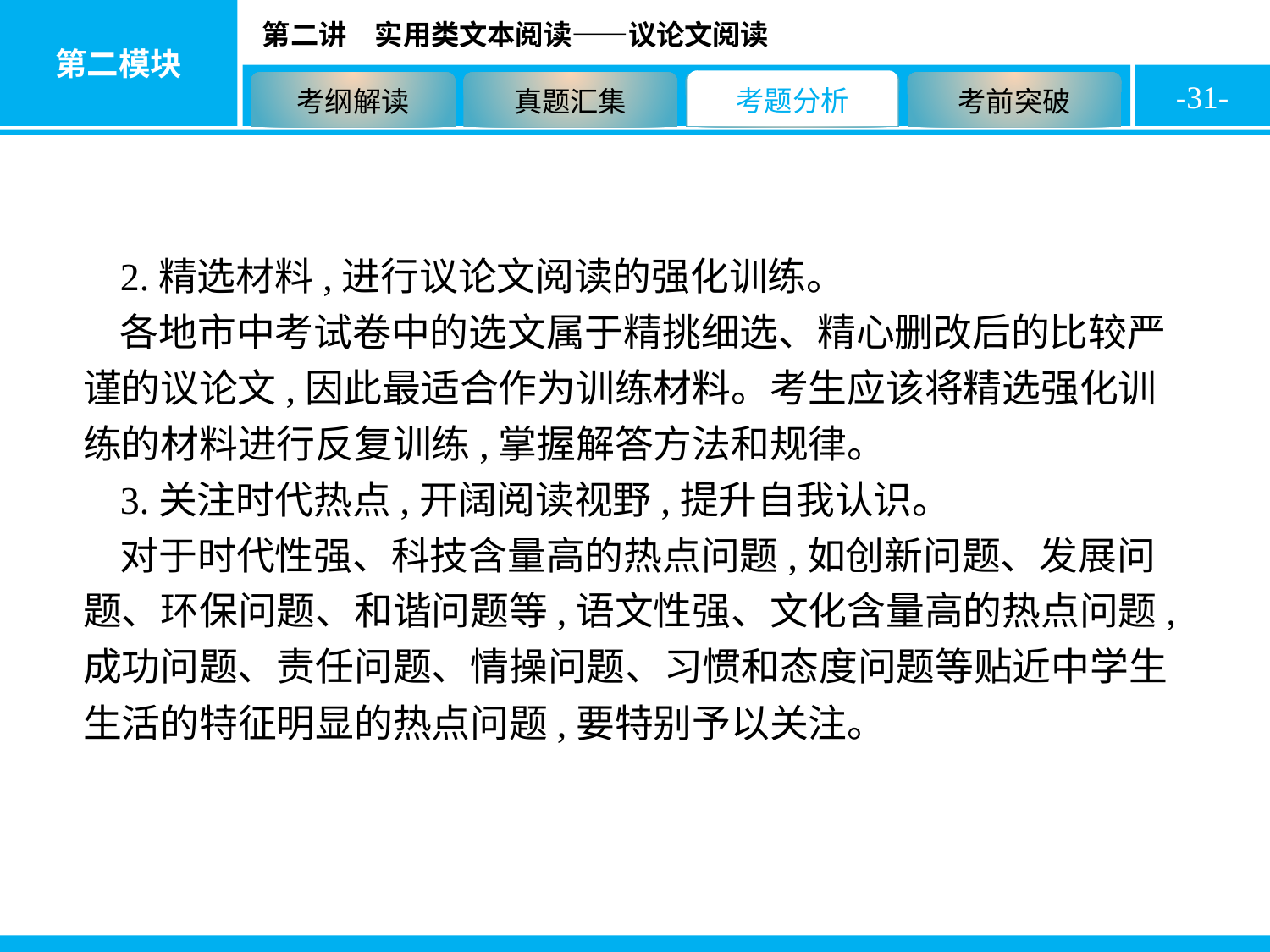

-31-
2.精选材料,进行议论文阅读的强化训练。
各地市中考试卷中的选文属于精挑细选、精心删改后的比较严谨的议论文,因此最适合作为训练材料。考生应该将精选强化训练的材料进行反复训练,掌握解答方法和规律。
3.关注时代热点,开阔阅读视野,提升自我认识。
对于时代性强、科技含量高的热点问题,如创新问题、发展问题、环保问题、和谐问题等,语文性强、文化含量高的热点问题,成功问题、责任问题、情操问题、习惯和态度问题等贴近中学生生活的特征明显的热点问题,要特别予以关注。